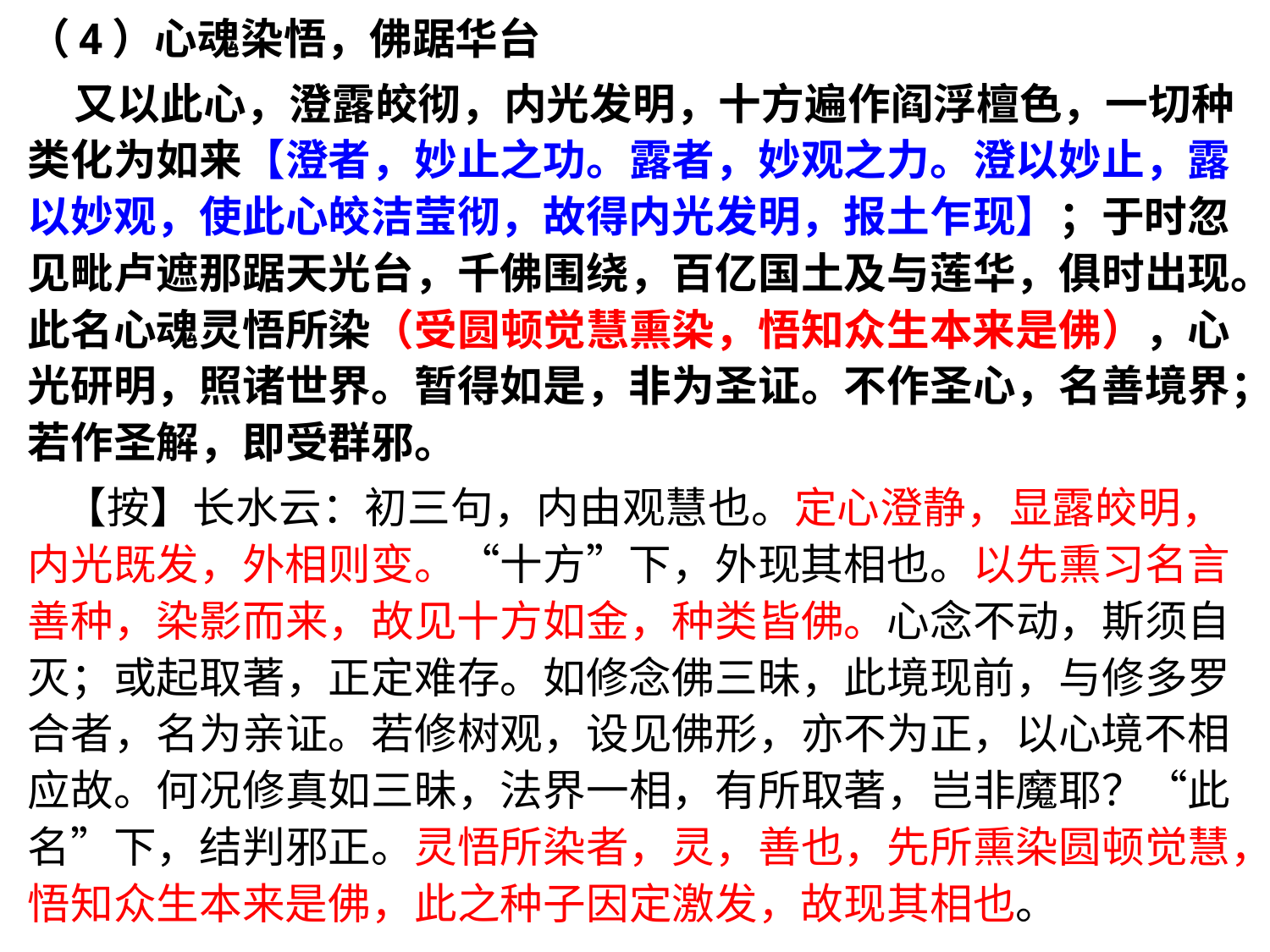

（4）心魂染悟，佛踞华台
    又以此心，澄露皎彻，内光发明，十方遍作阎浮檀色，一切种类化为如来【澄者，妙止之功。露者，妙观之力。澄以妙止，露以妙观，使此心皎洁莹彻，故得内光发明，报土乍现】；于时忽见毗卢遮那踞天光台，千佛围绕，百亿国土及与莲华，俱时出现。此名心魂灵悟所染（受圆顿觉慧熏染，悟知众生本来是佛），心光研明，照诸世界。暂得如是，非为圣证。不作圣心，名善境界；若作圣解，即受群邪。
   【按】长水云：初三句，内由观慧也。定心澄静，显露皎明，内光既发，外相则变。“十方”下，外现其相也。以先熏习名言善种，染影而来，故见十方如金，种类皆佛。心念不动，斯须自灭；或起取著，正定难存。如修念佛三昧，此境现前，与修多罗合者，名为亲证。若修树观，设见佛形，亦不为正，以心境不相应故。何况修真如三昧，法界一相，有所取著，岂非魔耶？“此名”下，结判邪正。灵悟所染者，灵，善也，先所熏染圆顿觉慧，悟知众生本来是佛，此之种子因定激发，故现其相也。